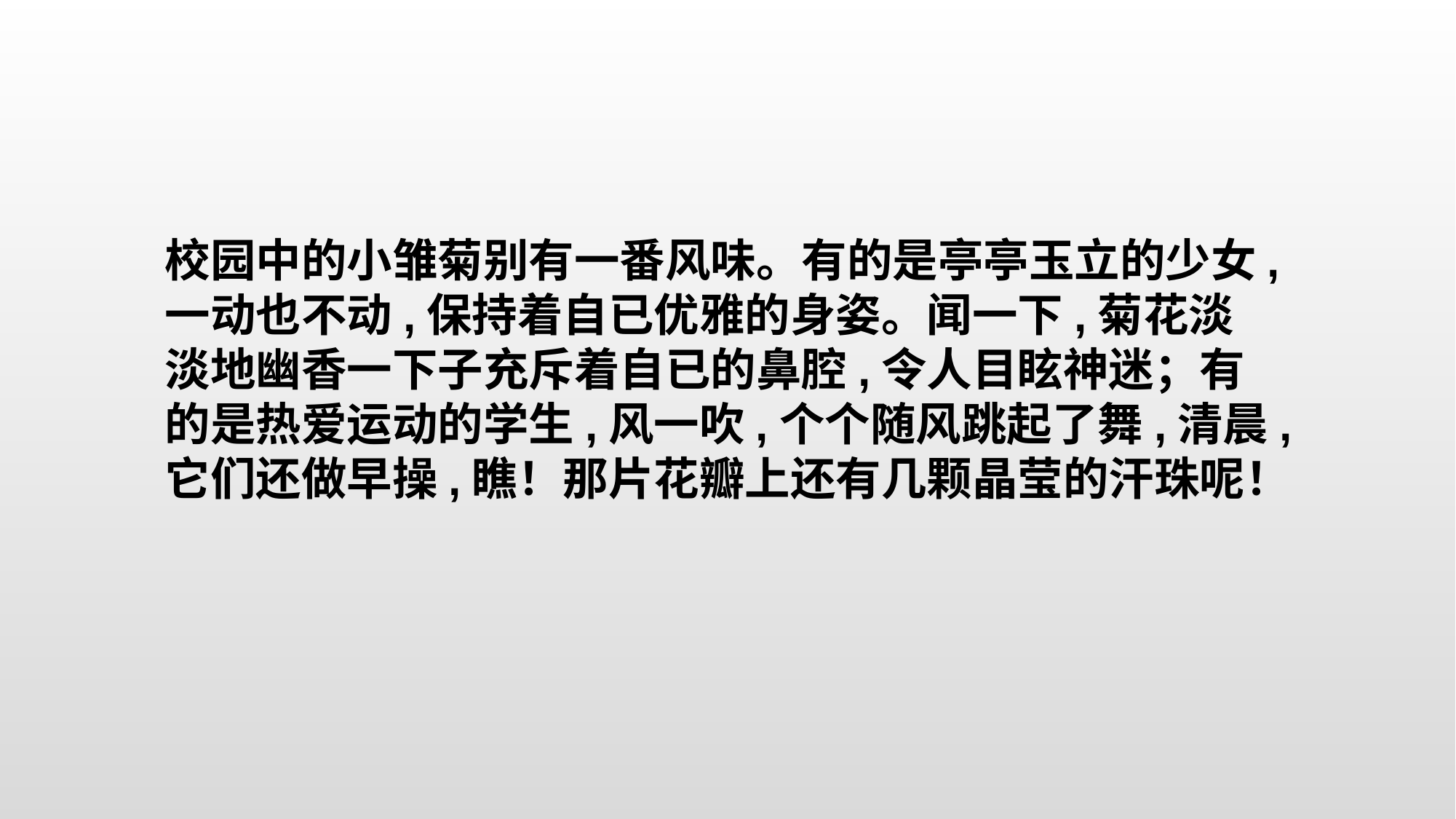

校园中的小雏菊别有一番风味。有的是亭亭玉立的少女,一动也不动,保持着自已优雅的身姿。闻一下,菊花淡淡地幽香一下子充斥着自已的鼻腔,令人目眩神迷；有的是热爱运动的学生,风一吹,个个随风跳起了舞,清晨,它们还做早操,瞧！那片花瓣上还有几颗晶莹的汗珠呢！